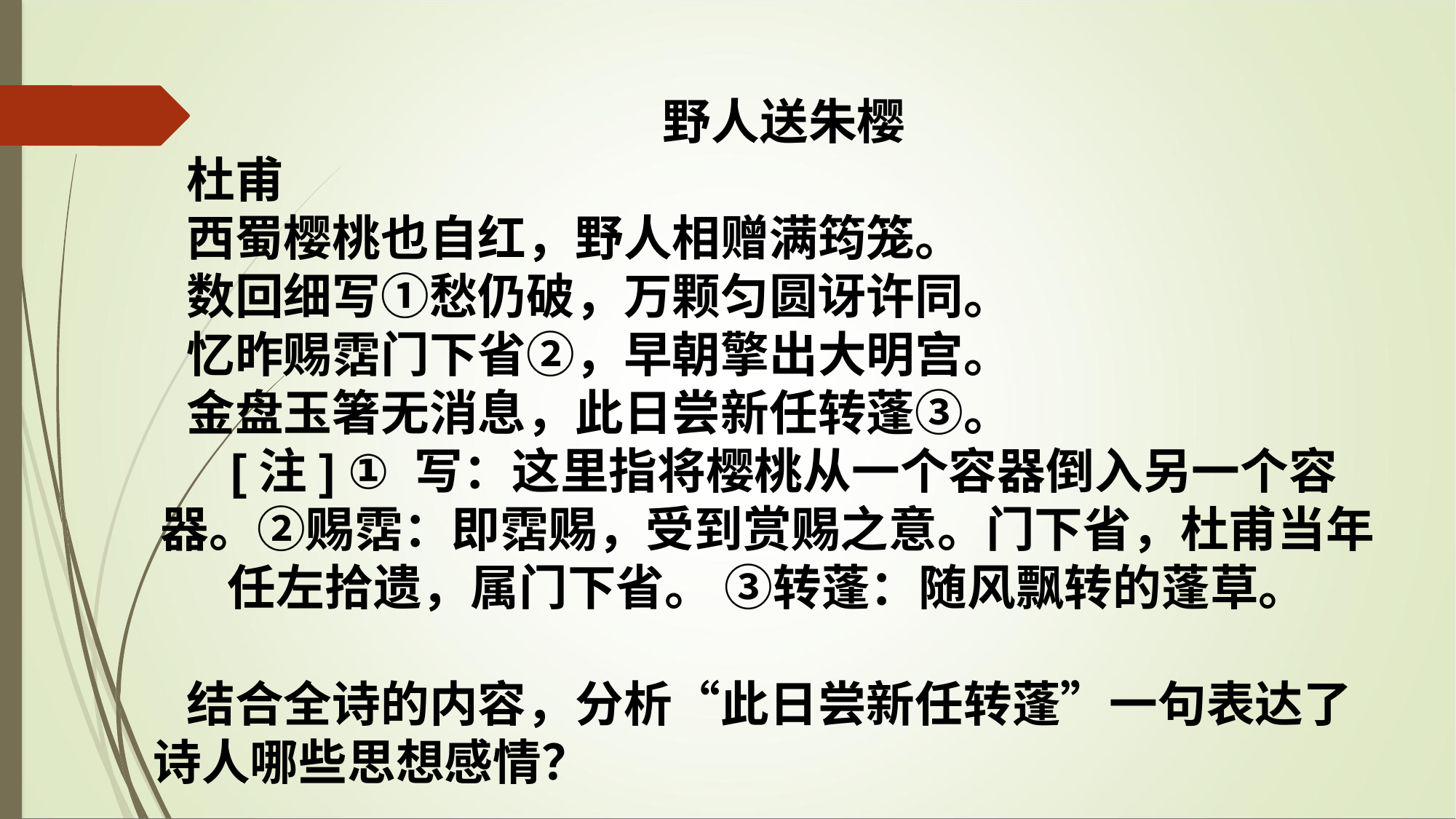

野人送朱樱
杜甫
西蜀樱桃也自红，野人相赠满筠笼。
数回细写①愁仍破，万颗匀圆讶许同。
忆昨赐霑门下省②，早朝擎出大明宫。
金盘玉箸无消息，此日尝新任转蓬③。
[注] ① 写：这里指将樱桃从一个容器倒入另一个容器。②赐霑：即霑赐，受到赏赐之意。门下省，杜甫当年任左拾遗，属门下省。 ③转蓬：随风飘转的蓬草。

结合全诗的内容，分析“此日尝新任转蓬”一句表达了诗人哪些思想感情？